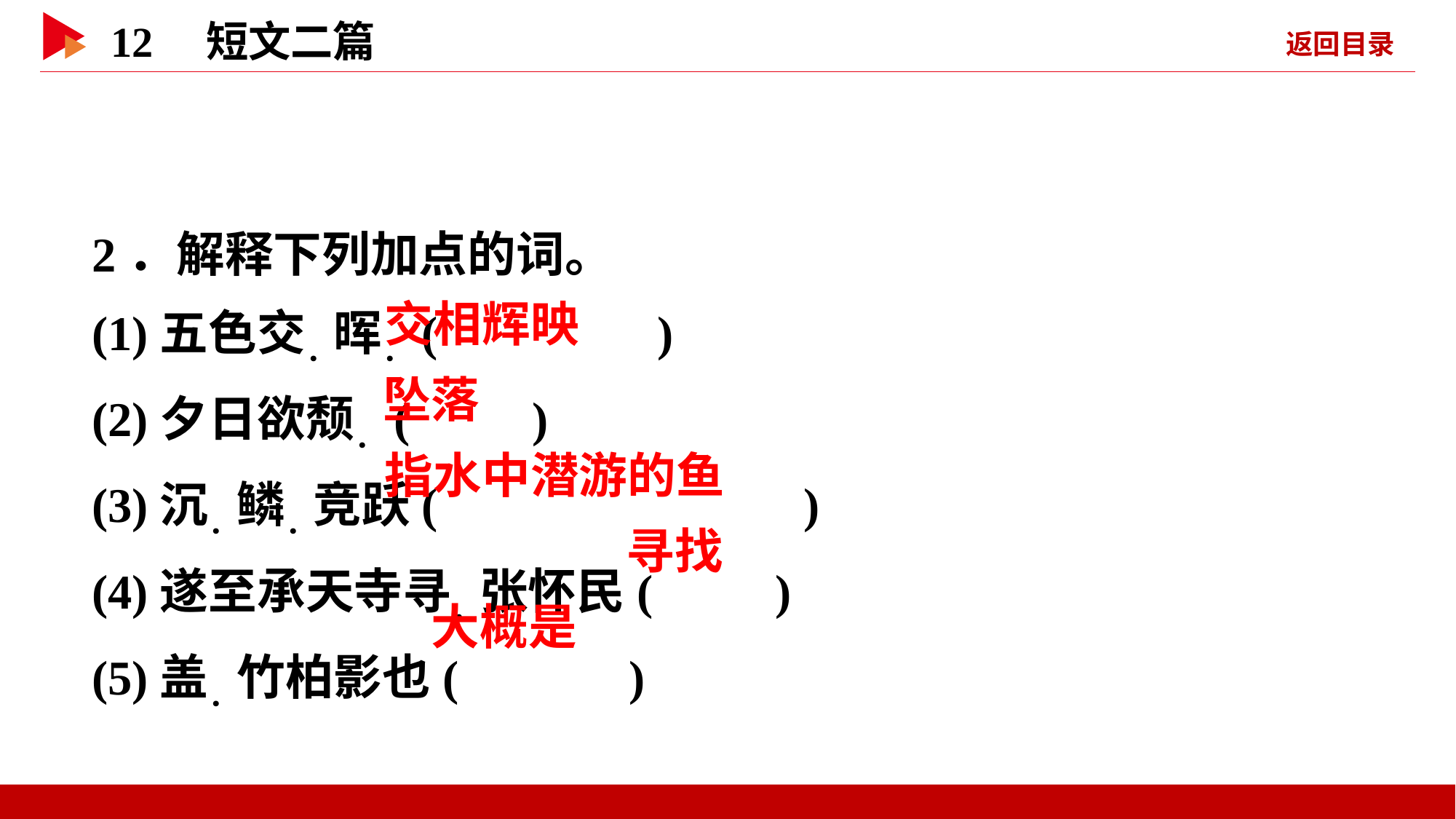

2．解释下列加点的词。
(1)五色交．晖．(                  )
(2)夕日欲颓．(          )
(3)沉．鳞．竞跃(                              )
(4)遂至承天寺寻．张怀民(          )
(5)盖．竹柏影也(              )
 交相辉映
 坠落
 指水中潜游的鱼
 寻找
 大概是